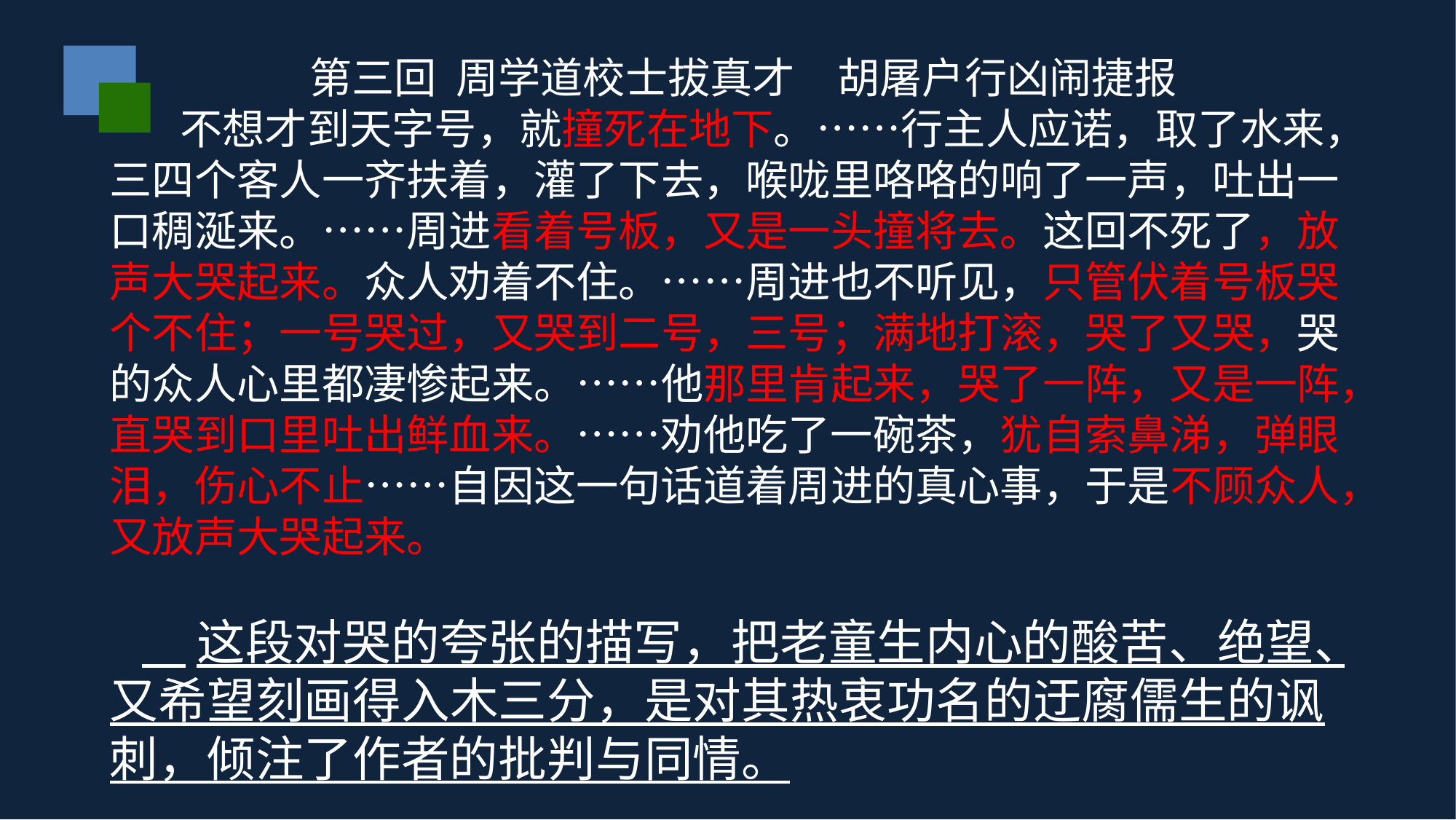

第三回  周学道校士拔真才　胡屠户行凶闹捷报
   不想才到天字号，就撞死在地下。……行主人应诺，取了水来，三四个客人一齐扶着，灌了下去，喉咙里咯咯的响了一声，吐出一口稠涎来。……周进看着号板，又是一头撞将去。这回不死了，放声大哭起来。众人劝着不住。……周进也不听见，只管伏着号板哭个不住；一号哭过，又哭到二号，三号；满地打滚，哭了又哭，哭的众人心里都凄惨起来。……他那里肯起来，哭了一阵，又是一阵，直哭到口里吐出鲜血来。……劝他吃了一碗茶，犹自索鼻涕，弹眼泪，伤心不止……自因这一句话道着周进的真心事，于是不顾众人，又放声大哭起来。

    这段对哭的夸张的描写，把老童生内心的酸苦、绝望、又希望刻画得入木三分，是对其热衷功名的迂腐儒生的讽刺，倾注了作者的批判与同情。